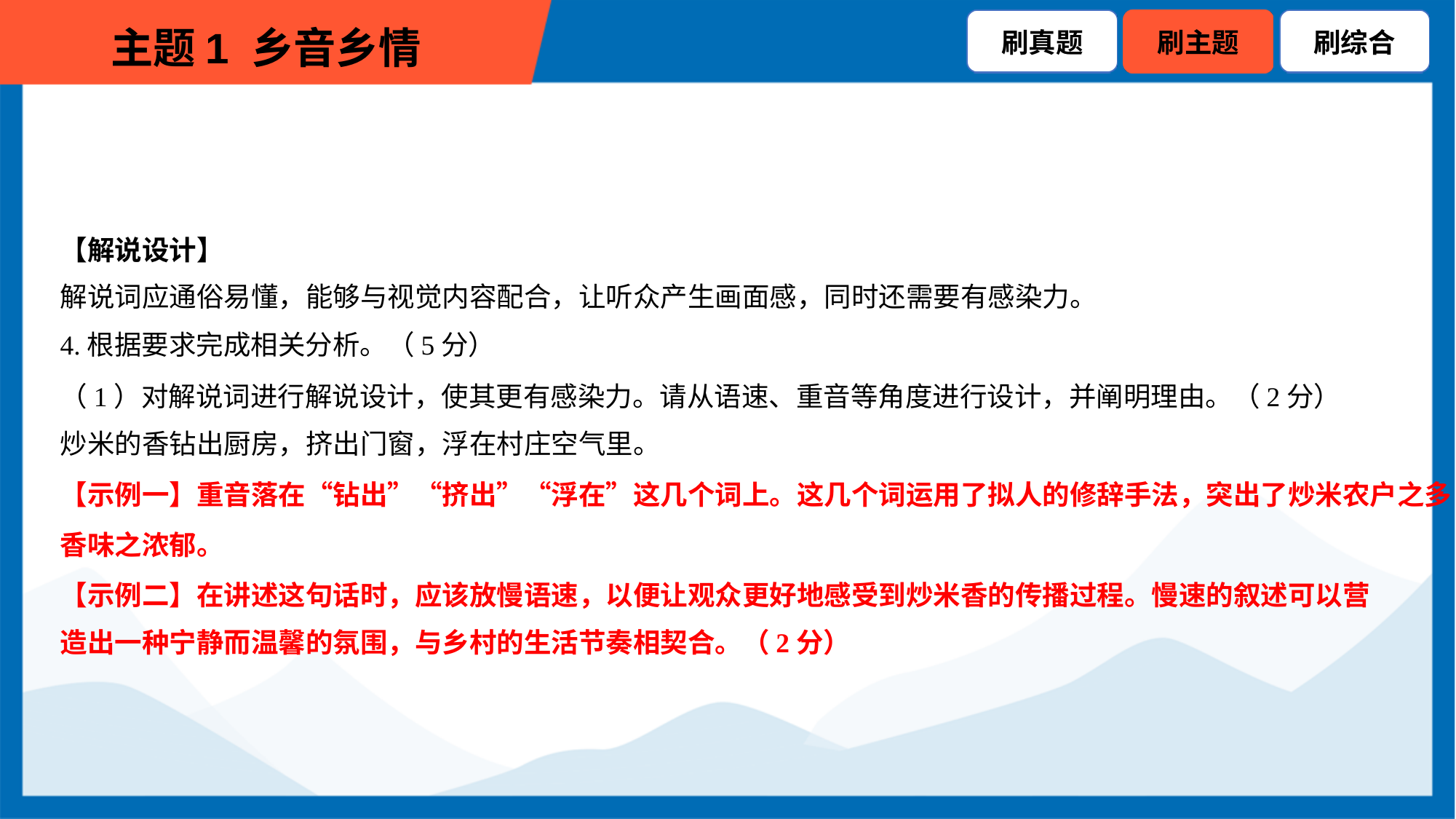

【解说设计】
解说词应通俗易懂，能够与视觉内容配合，让听众产生画面感，同时还需要有感染力。
4.根据要求完成相关分析。（5分）
（1）对解说词进行解说设计，使其更有感染力。请从语速、重音等角度进行设计，并阐明理由。（2分）
炒米的香钻出厨房，挤出门窗，浮在村庄空气里。
【示例一】重音落在“钻出”“挤出”“浮在”这几个词上。这几个词运用了拟人的修辞手法，突出了炒米农户之多，
香味之浓郁。
【示例二】在讲述这句话时，应该放慢语速，以便让观众更好地感受到炒米香的传播过程。慢速的叙述可以营
造出一种宁静而温馨的氛围，与乡村的生活节奏相契合。（2分）